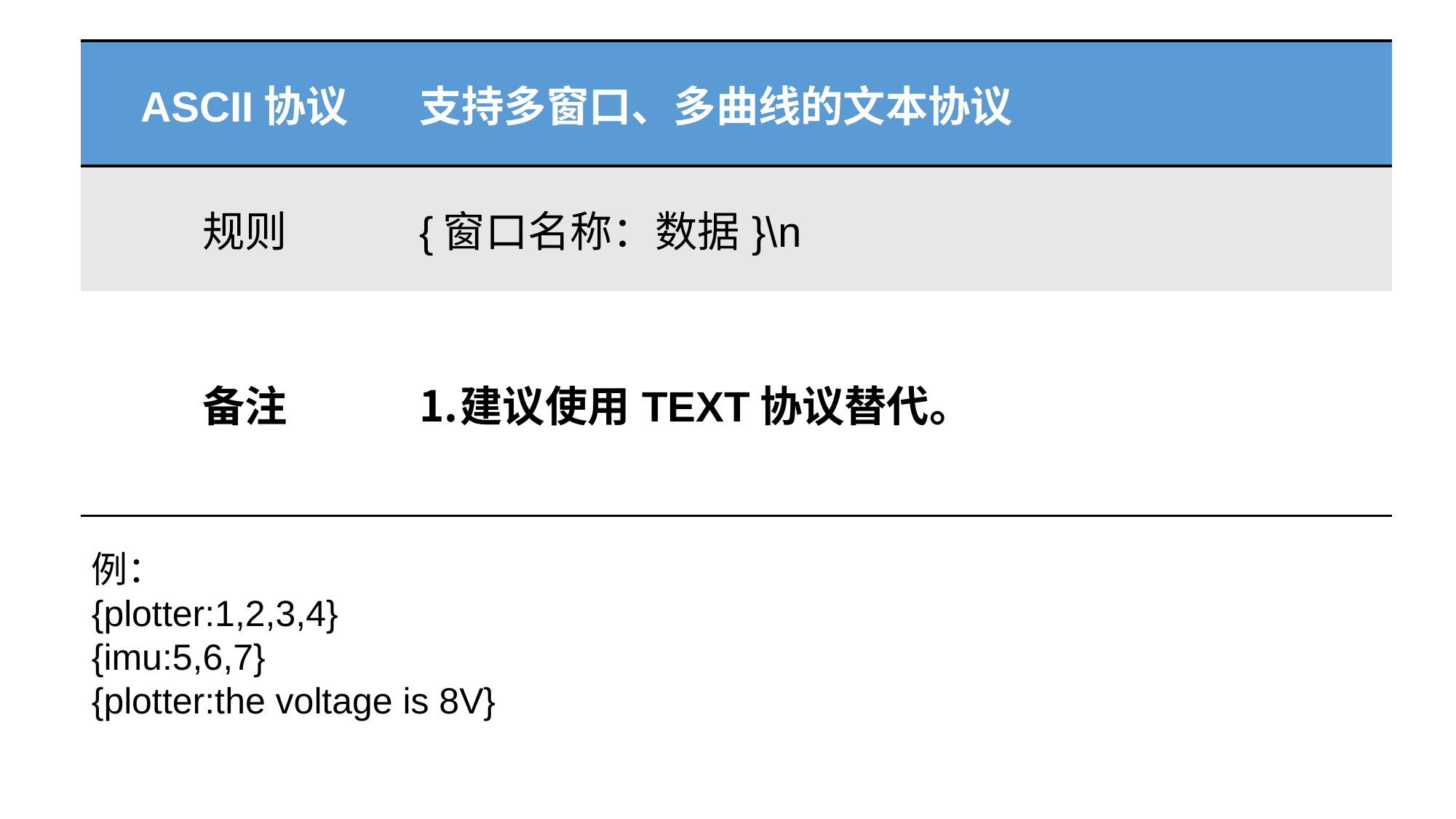

| ASCII协议 | 支持多窗口、多曲线的文本协议 |
| --- | --- |
| 规则 | {窗口名称：数据}\n |
| 备注 | 建议使用TEXT协议替代。 |
例：
{plotter:1,2,3,4}
{imu:5,6,7}
{plotter:the voltage is 8V}